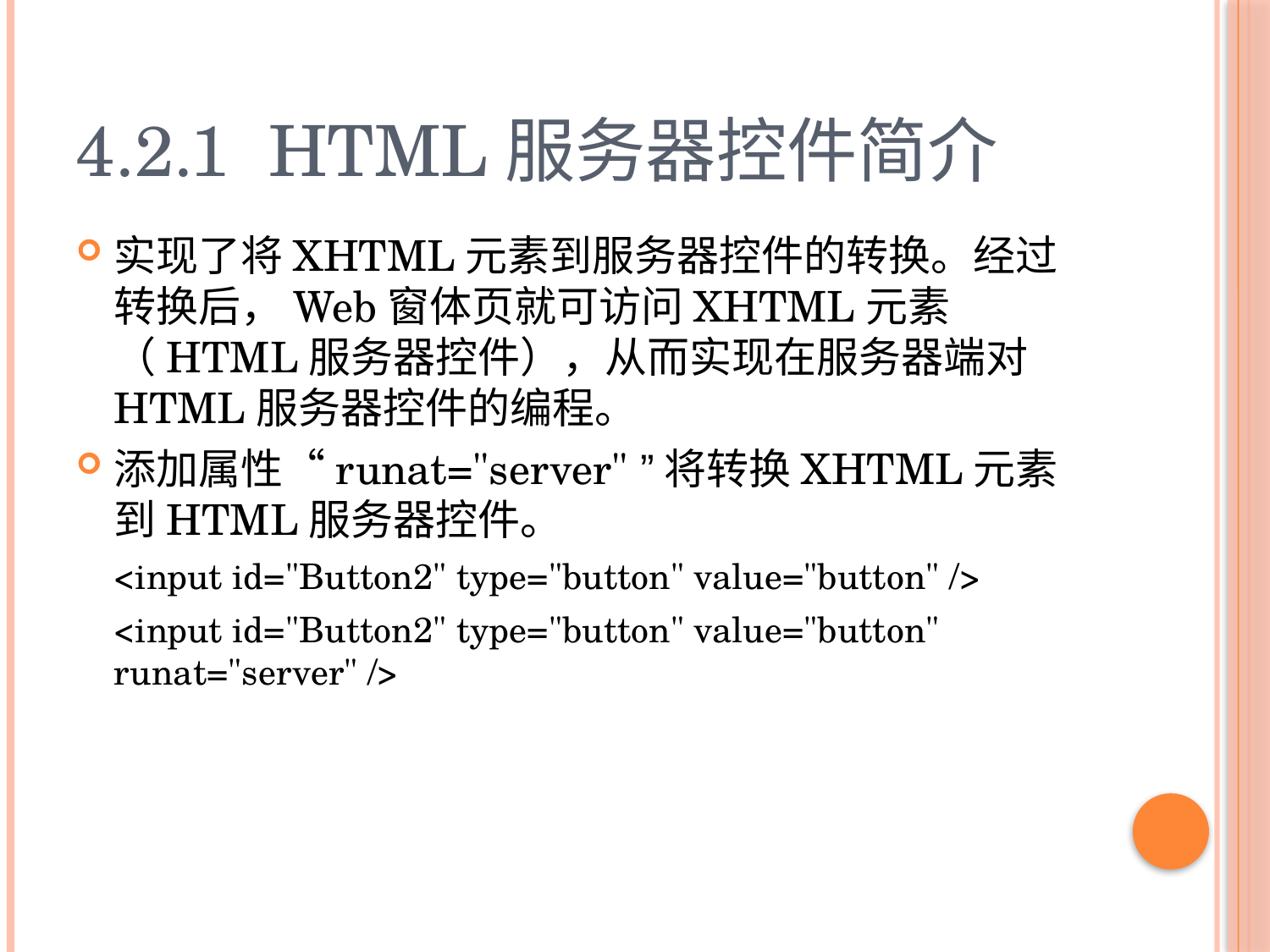

# 4.2.1  HTML服务器控件简介
实现了将XHTML元素到服务器控件的转换。经过转换后，Web窗体页就可访问XHTML元素（HTML服务器控件），从而实现在服务器端对HTML服务器控件的编程。
添加属性“runat="server" ”将转换XHTML元素到HTML服务器控件。
	<input id="Button2" type="button" value="button" />
	<input id="Button2" type="button" value="button" runat="server" />
10